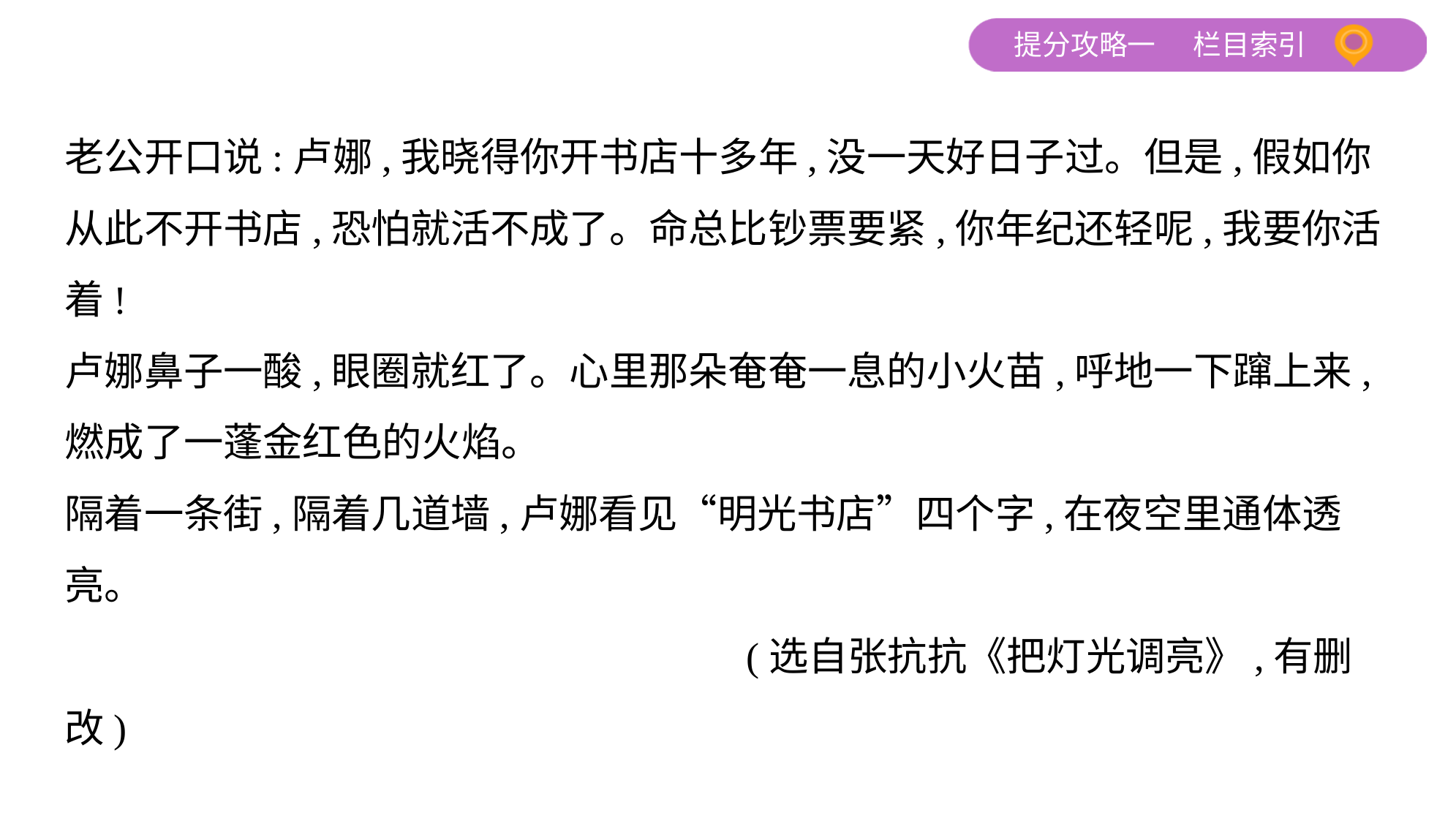

老公开口说:卢娜,我晓得你开书店十多年,没一天好日子过。但是,假如你从此不开书店,恐怕就活不成了。命总比钞票要紧,你年纪还轻呢,我要你活着!
卢娜鼻子一酸,眼圈就红了。心里那朵奄奄一息的小火苗,呼地一下蹿上来,燃成了一蓬金红色的火焰。
隔着一条街,隔着几道墙,卢娜看见“明光书店”四个字,在夜空里通体透亮。
                                                                     (选自张抗抗《把灯光调亮》,有删改)